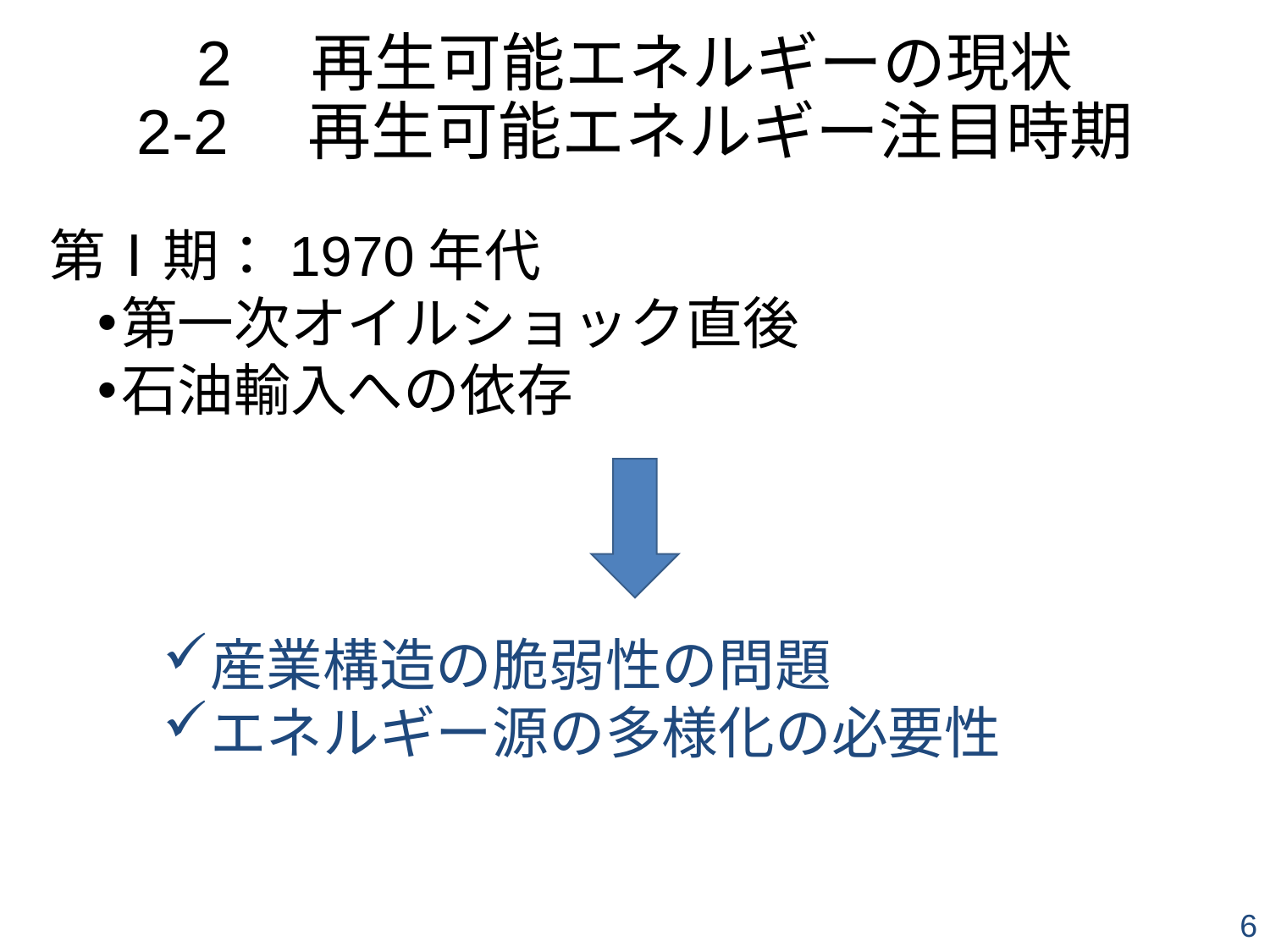

# 2　再生可能エネルギーの現状 2-2　再生可能エネルギー注目時期
第Ⅰ期：1970年代
第一次オイルショック直後
石油輸入への依存

産業構造の脆弱性の問題
エネルギー源の多様化の必要性
6